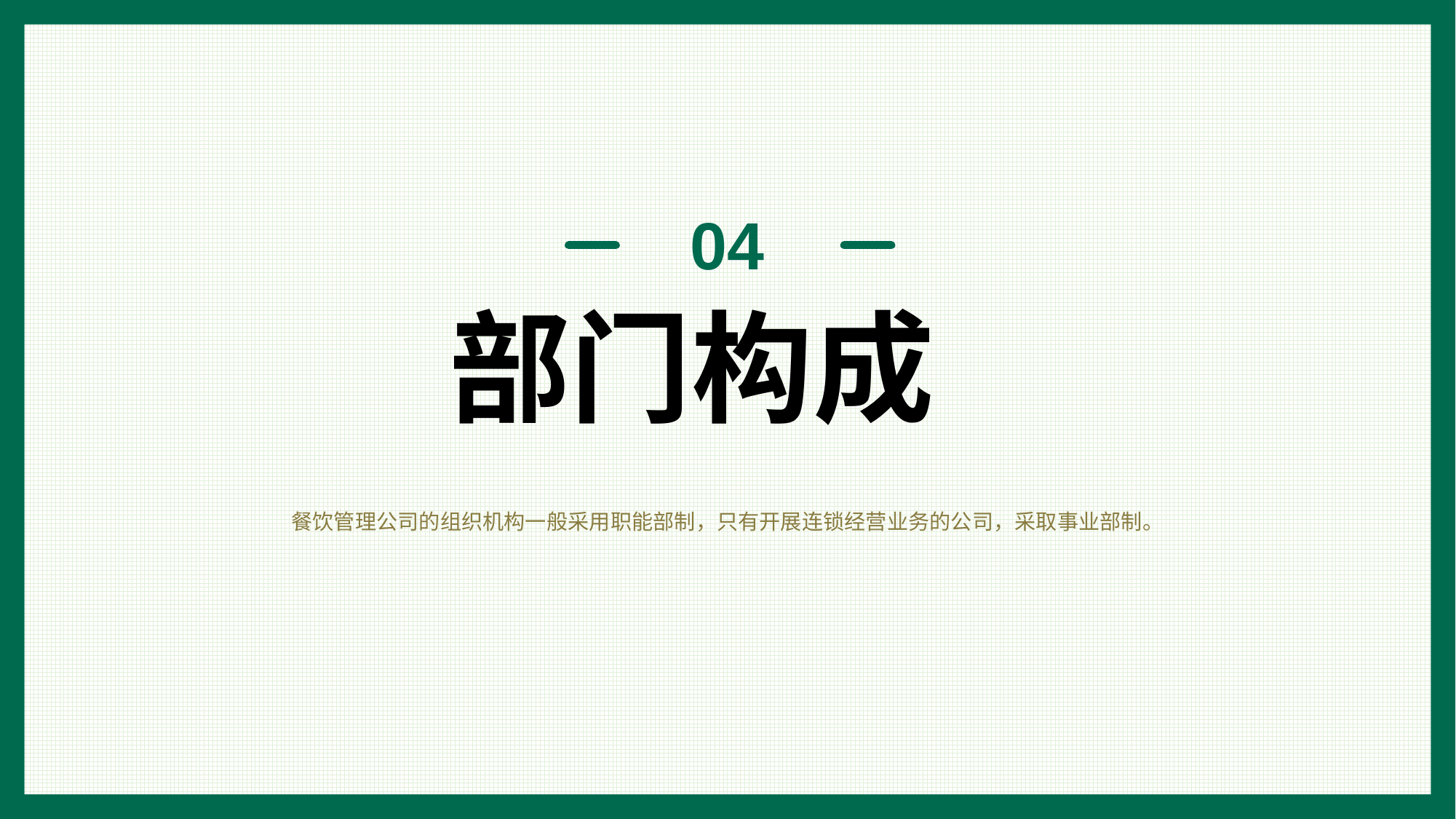

04
部门构成
餐饮管理公司的组织机构一般采用职能部制，只有开展连锁经营业务的公司，采取事业部制。